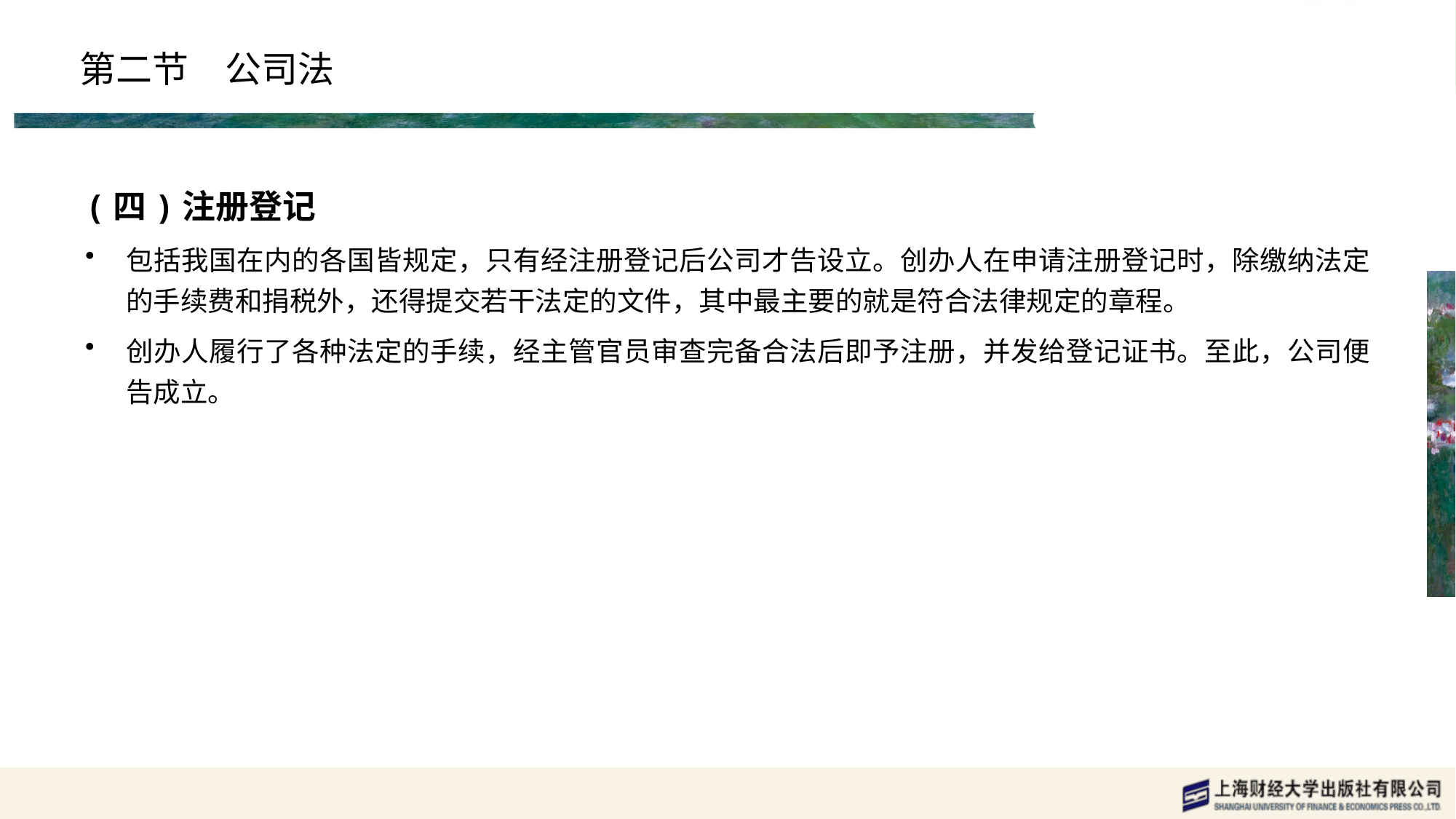

# 第二节　公司法
(四)注册登记
包括我国在内的各国皆规定，只有经注册登记后公司才告设立。创办人在申请注册登记时，除缴纳法定的手续费和捐税外，还得提交若干法定的文件，其中最主要的就是符合法律规定的章程。
创办人履行了各种法定的手续，经主管官员审查完备合法后即予注册，并发给登记证书。至此，公司便告成立。